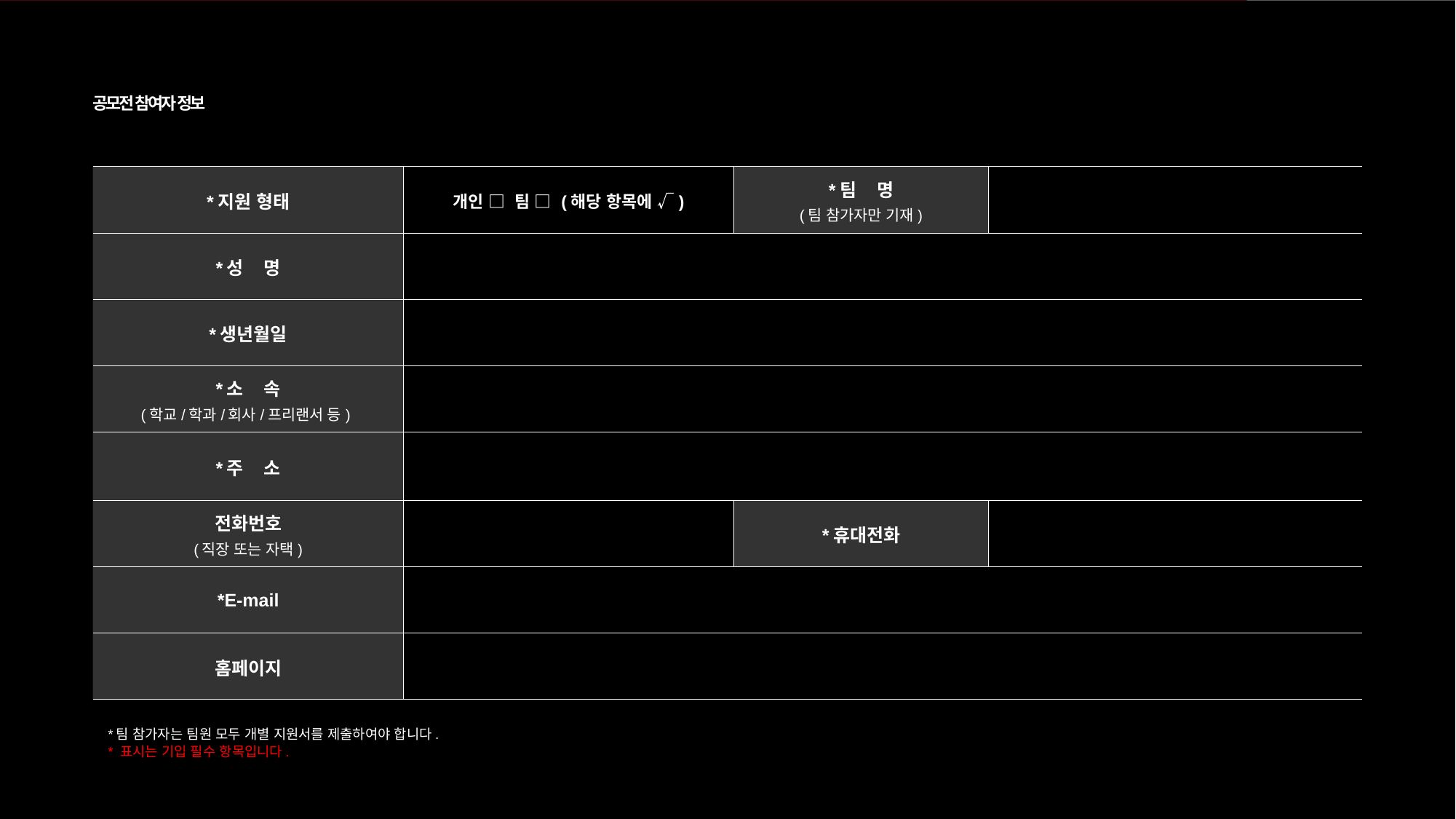

공모전 참여자 정보
| \*지원 형태 | 개인 □ 팀 □ (해당 항목에 √) | \*팀 명 (팀 참가자만 기재) |  |
| --- | --- | --- | --- |
| \*성 명 |  |  |  |
| \*생년월일 |  |  |  |
| \*소 속 (학교/학과/회사/프리랜서 등) |  |  |  |
| \*주 소 |  |  |  |
| 전화번호 (직장 또는 자택) |  | \*휴대전화 |  |
| \*E-mail |  |  |  |
| 홈페이지 |  |  |  |
*팀 참가자는 팀원 모두 개별 지원서를 제출하여야 합니다.
* 표시는 기입 필수 항목입니다.